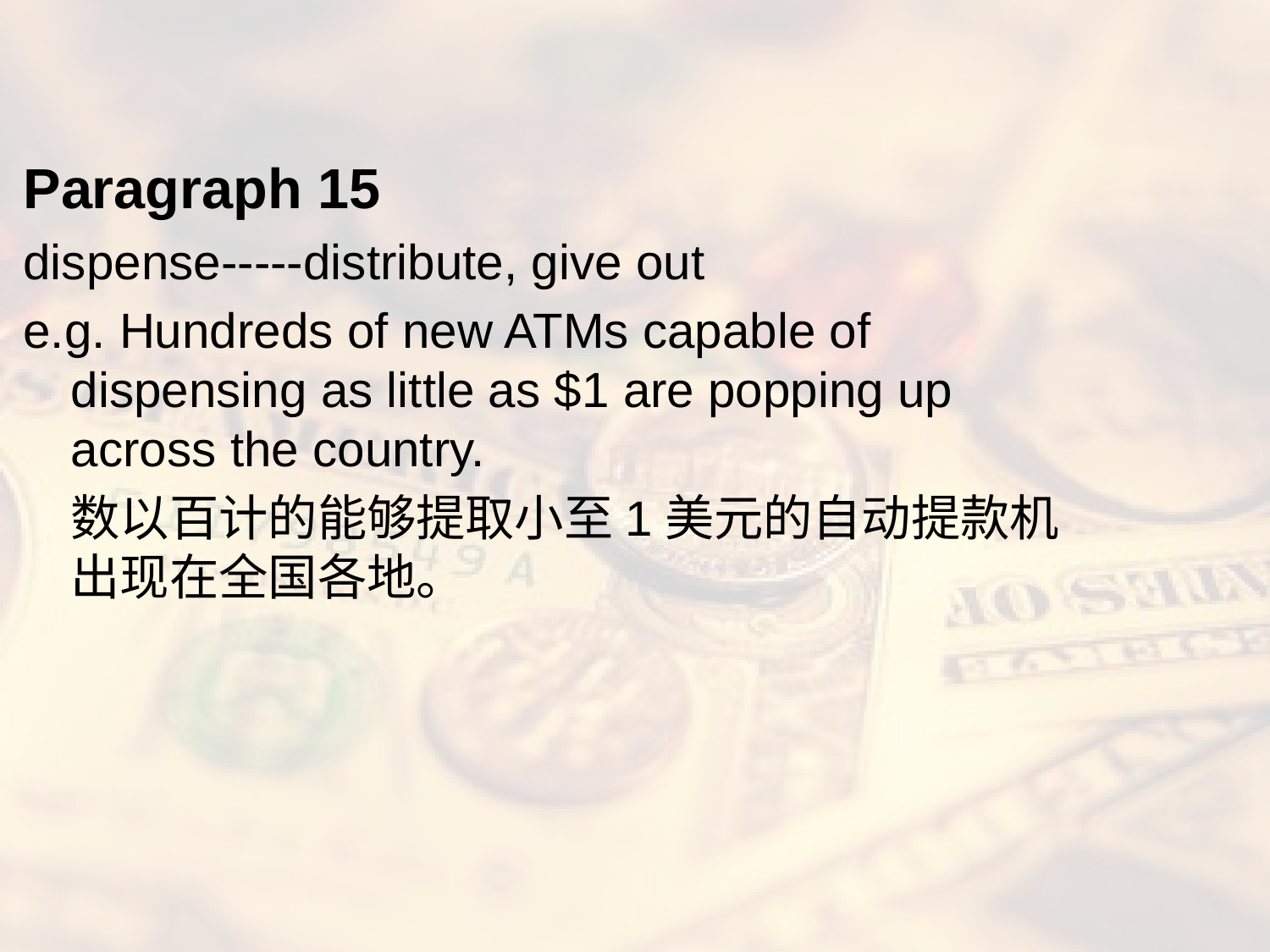

#
Paragraph 15
dispense-----distribute, give out
e.g. Hundreds of new ATMs capable of dispensing as little as $1 are popping up across the country.
	数以百计的能够提取小至1美元的自动提款机出现在全国各地。